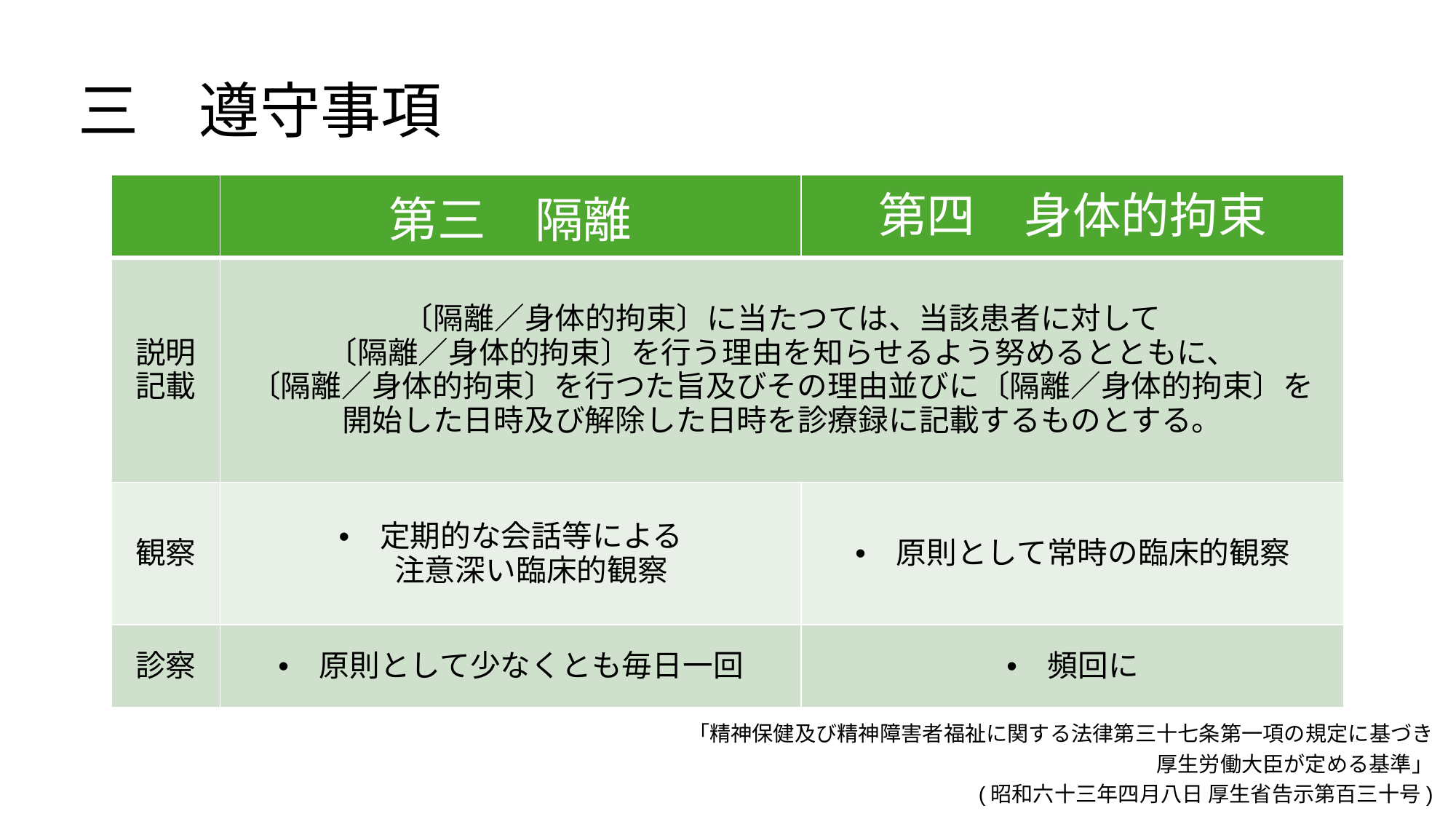

三　遵守事項
|  | 第三　隔離 | 第四　身体的拘束 |
| --- | --- | --- |
| 説明 記載 | 〔隔離／身体的拘束〕に当たつては、当該患者に対して 〔隔離／身体的拘束〕を行う理由を知らせるよう努めるとともに、 〔隔離／身体的拘束〕を行つた旨及びその理由並びに〔隔離／身体的拘束〕を 開始した日時及び解除した日時を診療録に記載するものとする。 |  |
| 観察 | 定期的な会話等による 注意深い臨床的観察 | 原則として常時の臨床的観察 |
| 診察 | 原則として少なくとも毎日一回 | 頻回に |
「精神保健及び精神障害者福祉に関する法律第三十七条第一項の規定に基づき
厚生労働大臣が定める基準」
(昭和六十三年四月八日 厚生省告示第百三十号)